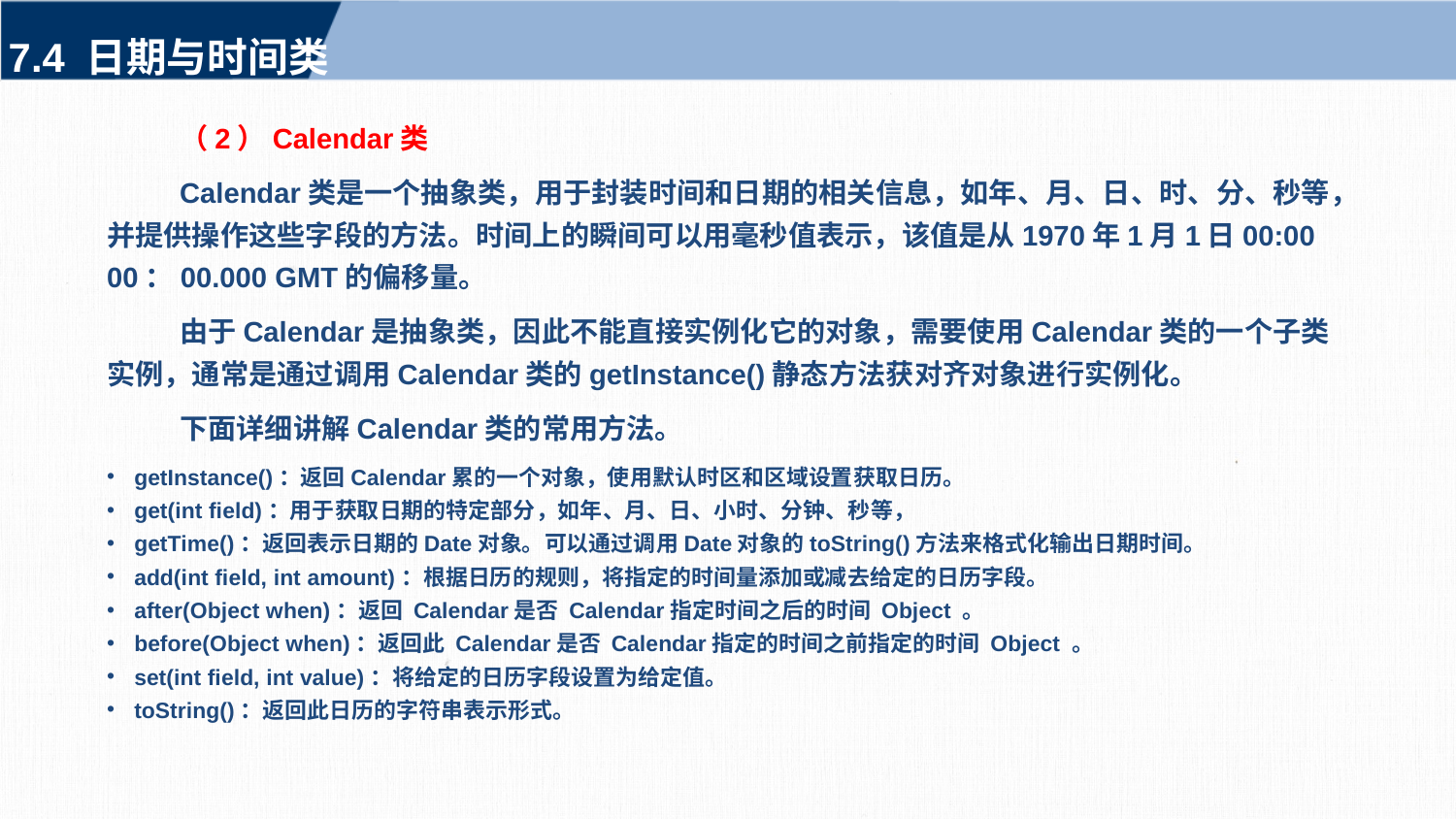

7.4 日期与时间类

（2）Calendar类
Calendar类是一个抽象类，用于封装时间和日期的相关信息，如年、月、日、时、分、秒等，并提供操作这些字段的方法。时间上的瞬间可以用毫秒值表示，该值是从1970年1月1日00:00 00：00.000 GMT的偏移量。
由于Calendar是抽象类，因此不能直接实例化它的对象，需要使用Calendar类的一个子类实例，通常是通过调用Calendar类的getInstance()静态方法获对齐对象进行实例化。
下面详细讲解Calendar类的常用方法。
getInstance()：返回Calendar累的一个对象，使用默认时区和区域设置获取日历。
get(int field)：用于获取日期的特定部分，如年、月、日、小时、分钟、秒等，
getTime()：返回表示日期的Date对象。可以通过调用Date对象的toString()方法来格式化输出日期时间。
add(int field, int amount)：根据日历的规则，将指定的时间量添加或减去给定的日历字段。
after(Object when)：返回 Calendar是否 Calendar指定时间之后的时间 Object 。
before(Object when)：返回此 Calendar是否 Calendar指定的时间之前指定的时间 Object 。
set(int field, int value)：将给定的日历字段设置为给定值。
toString()：返回此日历的字符串表示形式。